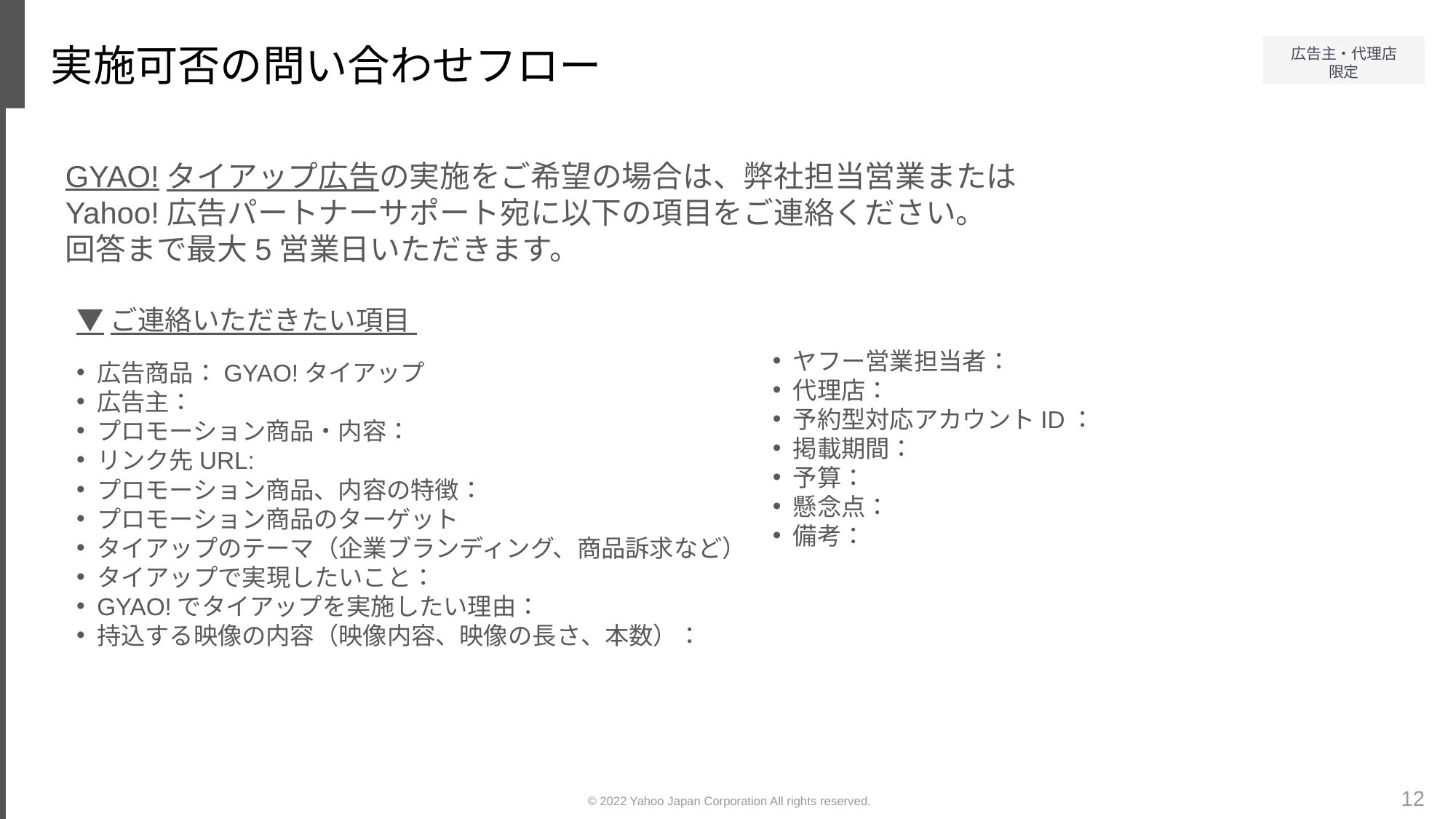

実施可否の問い合わせフロー
GYAO!タイアップ広告の実施をご希望の場合は、弊社担当営業または
Yahoo!広告パートナーサポート宛に以下の項目をご連絡ください。
回答まで最大5営業日いただきます。
▼ご連絡いただきたい項目

広告商品：GYAO!タイアップ
広告主：
プロモーション商品・内容：
リンク先URL:
ヤフー営業担当者：
代理店：
予約型対応アカウントID：
掲載期間：
予算：
懸念点：
備考：
プロモーション商品、内容の特徴：
プロモーション商品のターゲット
タイアップのテーマ（企業ブランディング、商品訴求など）
タイアップで実現したいこと：
GYAO!でタイアップを実施したい理由：
持込する映像の内容（映像内容、映像の長さ、本数）：
12